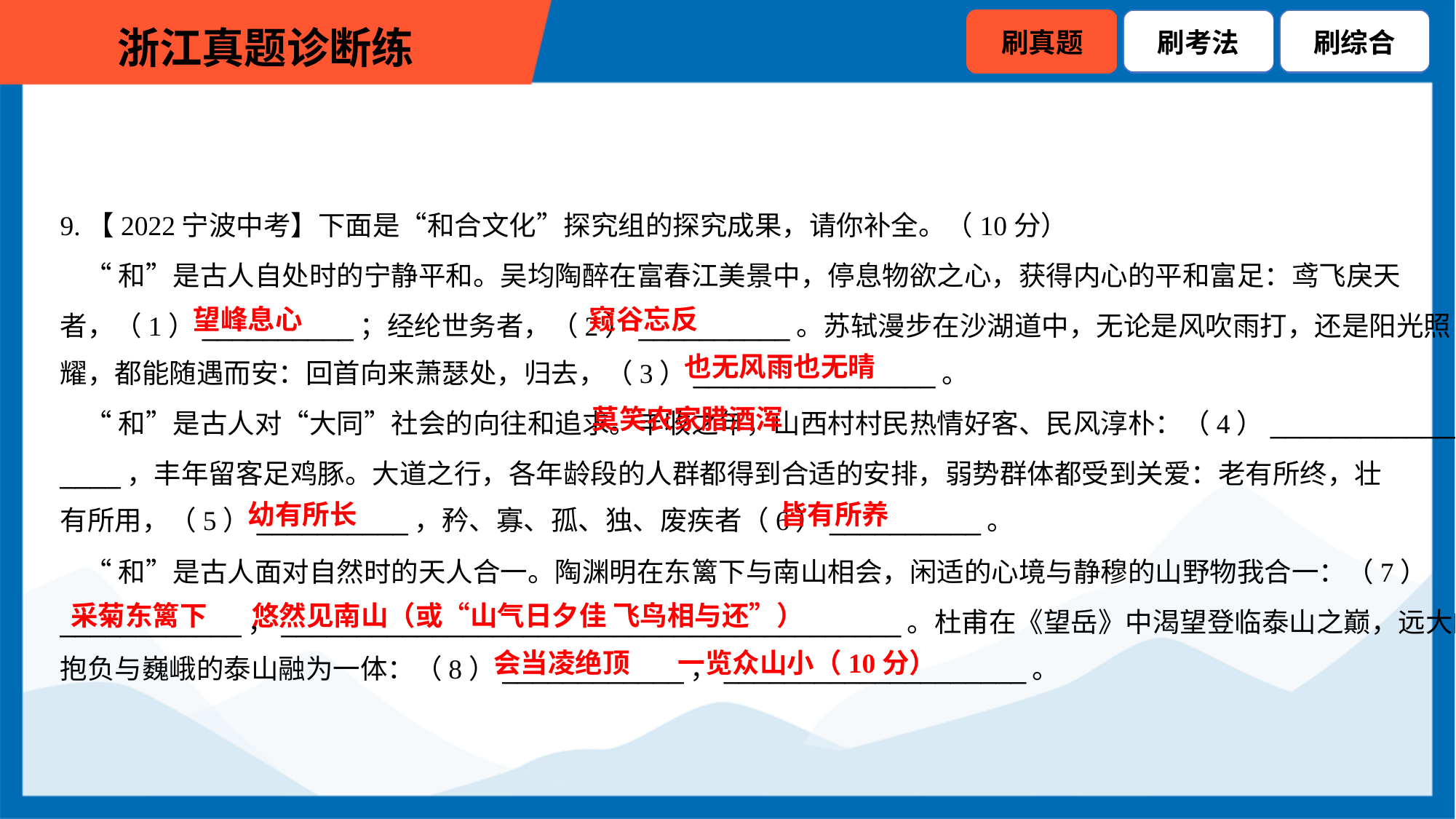

9.【2022宁波中考】下面是“和合文化”探究组的探究成果，请你补全。（10分）
    “和”是古人自处时的宁静平和。吴均陶醉在富春江美景中，停息物欲之心，获得内心的平和富足：鸢飞戾天
者，（1）__________；经纶世务者，（2）__________。苏轼漫步在沙湖道中，无论是风吹雨打，还是阳光照
耀，都能随遇而安：回首向来萧瑟处，归去，（3）________________。
望峰息心
窥谷忘反
也无风雨也无晴
                                                                                     莫笑农家腊酒浑
    “和”是古人对“大同”社会的向往和追求。丰收之年，山西村村民热情好客、民风淳朴：（4）_____________
____，丰年留客足鸡豚。大道之行，各年龄段的人群都得到合适的安排，弱势群体都受到关爱：老有所终，壮
有所用，（5）__________，矜、寡、孤、独、废疾者（6）__________。
幼有所长
皆有所养
    “和”是古人面对自然时的天人合一。陶渊明在东篱下与南山相会，闲适的心境与静穆的山野物我合一：（7）
____________，_________________________________________。杜甫在《望岳》中渴望登临泰山之巅，远大的
抱负与巍峨的泰山融为一体：（8）____________，____________________。
采菊东篱下
悠然见南山（或“山气日夕佳 飞鸟相与还”）
会当凌绝顶
一览众山小（10分）